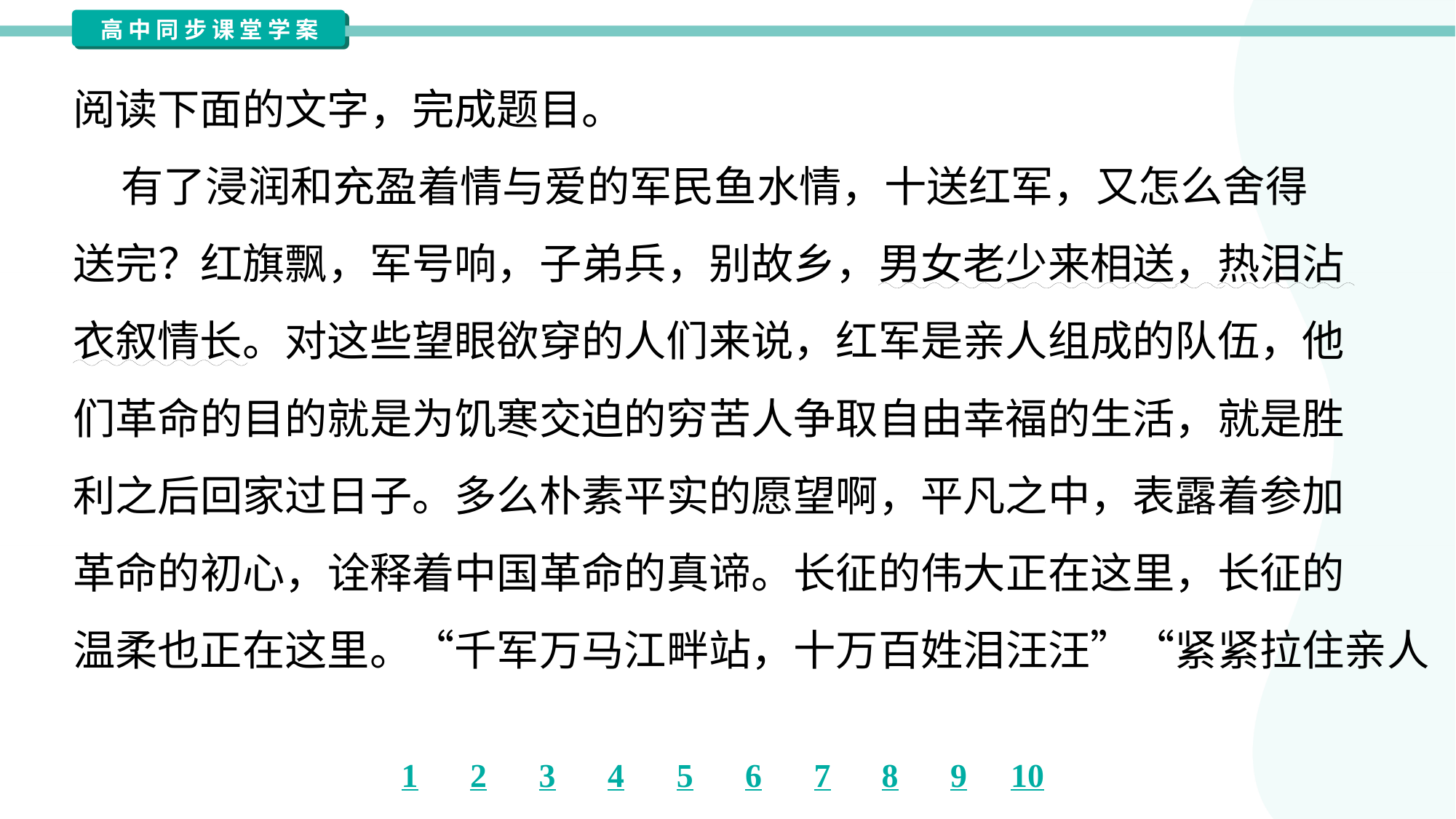

阅读下面的文字，完成题目。
    有了浸润和充盈着情与爱的军民鱼水情，十送红军，又怎么舍得
送完？红旗飘，军号响，子弟兵，别故乡，男女老少来相送，热泪沾
衣叙情长。对这些望眼欲穿的人们来说，红军是亲人组成的队伍，他
们革命的目的就是为饥寒交迫的穷苦人争取自由幸福的生活，就是胜
利之后回家过日子。多么朴素平实的愿望啊，平凡之中，表露着参加
革命的初心，诠释着中国革命的真谛。长征的伟大正在这里，长征的
温柔也正在这里。“千军万马江畔站，十万百姓泪汪汪”“紧紧拉住亲人